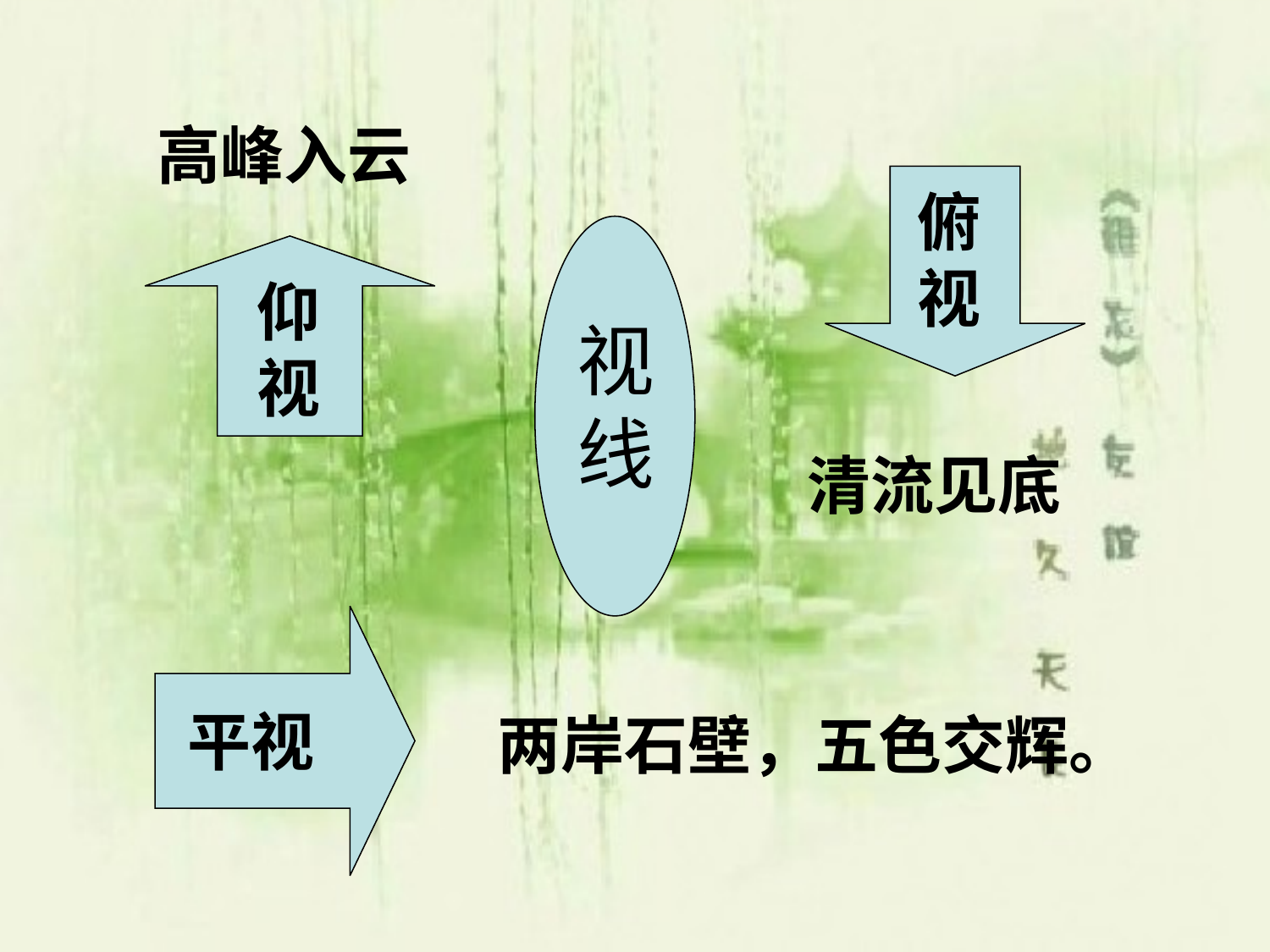

高峰入云

俯视

视线

仰视
清流见底

平视
两岸石壁，五色交辉。